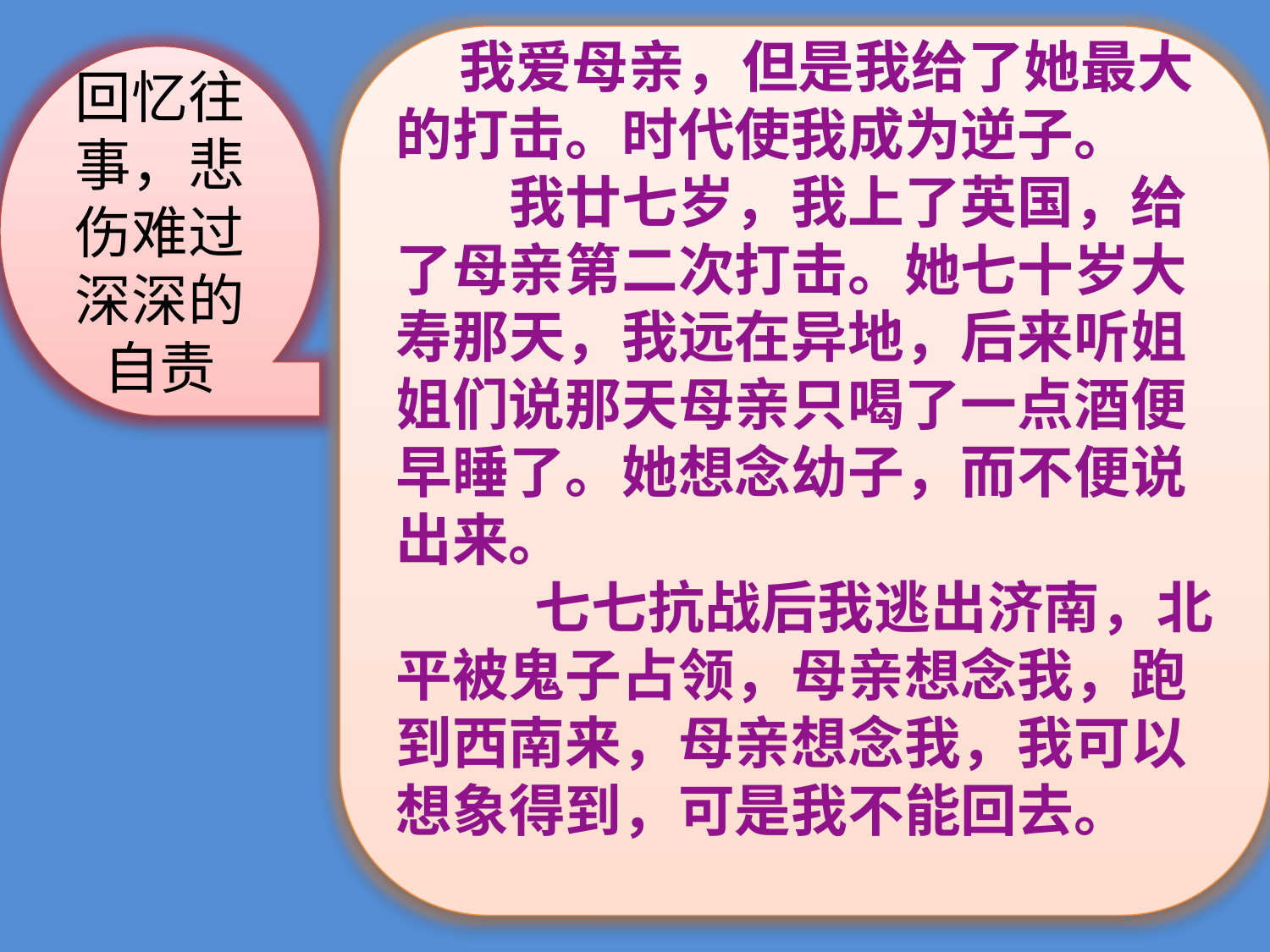

我爱母亲，但是我给了她最大的打击。时代使我成为逆子。
　　我廿七岁，我上了英国，给了母亲第二次打击。她七十岁大寿那天，我远在异地，后来听姐姐们说那天母亲只喝了一点酒便早睡了。她想念幼子，而不便说出来。
 　　七七抗战后我逃出济南，北平被鬼子占领，母亲想念我，跑到西南来，母亲想念我，我可以想象得到，可是我不能回去。

回忆往事，悲伤难过深深的自责